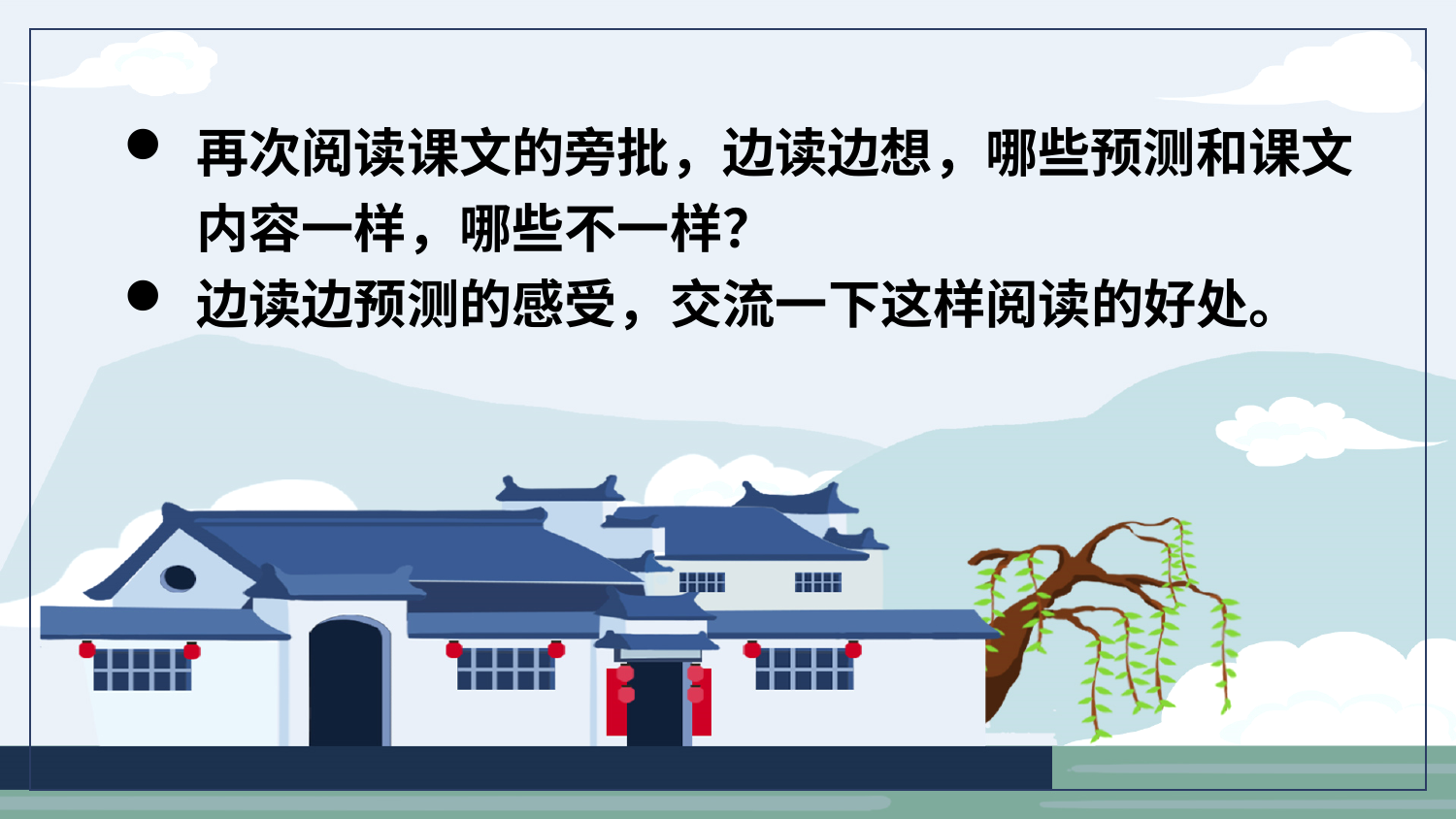

再次阅读课文的旁批，边读边想，哪些预测和课文内容一样，哪些不一样？
边读边预测的感受，交流一下这样阅读的好处。